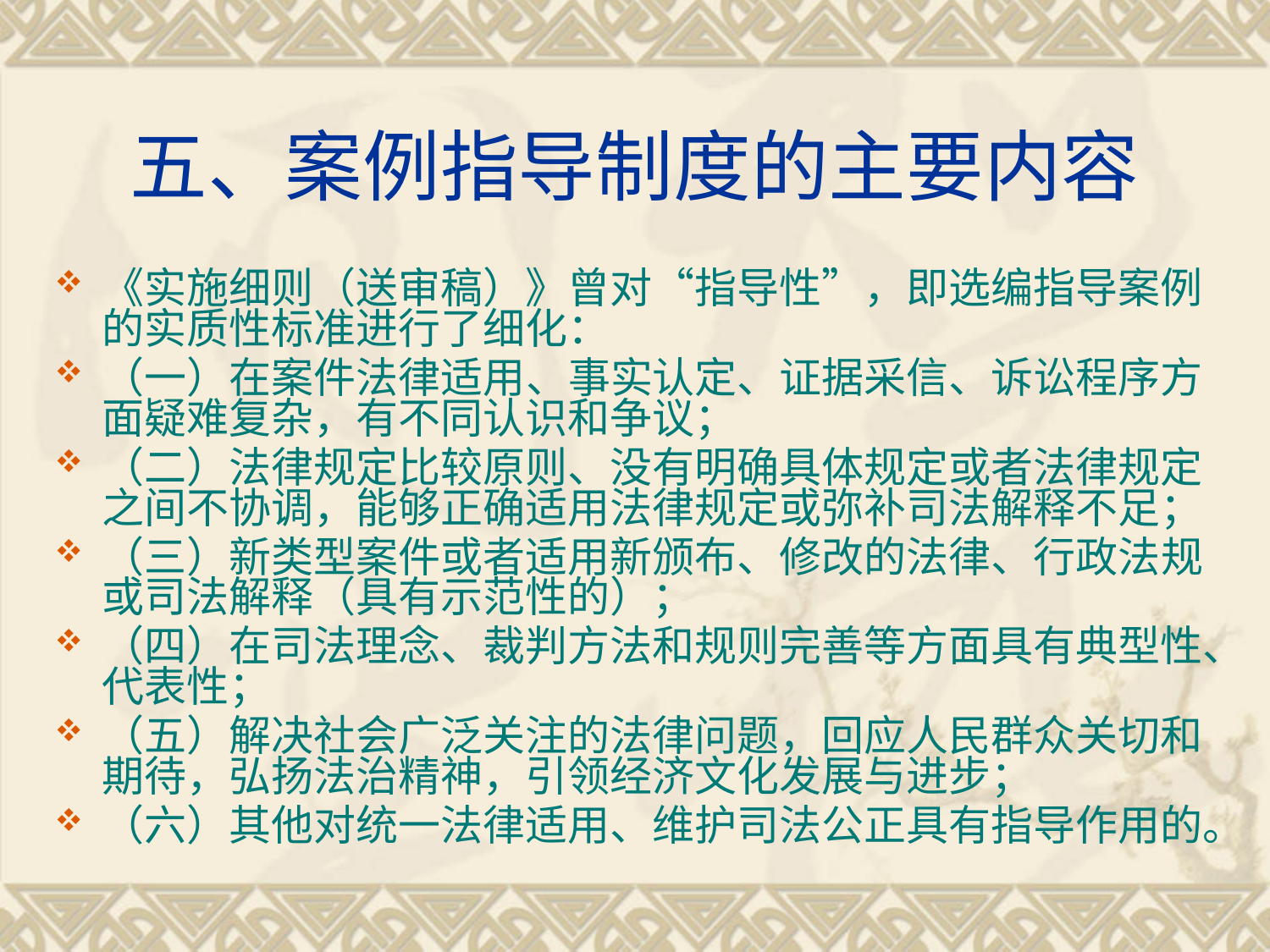

# 五、案例指导制度的主要内容
《实施细则（送审稿）》曾对“指导性”，即选编指导案例的实质性标准进行了细化：
（一）在案件法律适用、事实认定、证据采信、诉讼程序方面疑难复杂，有不同认识和争议；
（二）法律规定比较原则、没有明确具体规定或者法律规定之间不协调，能够正确适用法律规定或弥补司法解释不足；
（三）新类型案件或者适用新颁布、修改的法律、行政法规或司法解释（具有示范性的）；
（四）在司法理念、裁判方法和规则完善等方面具有典型性、代表性；
（五）解决社会广泛关注的法律问题，回应人民群众关切和期待，弘扬法治精神，引领经济文化发展与进步；
（六）其他对统一法律适用、维护司法公正具有指导作用的。